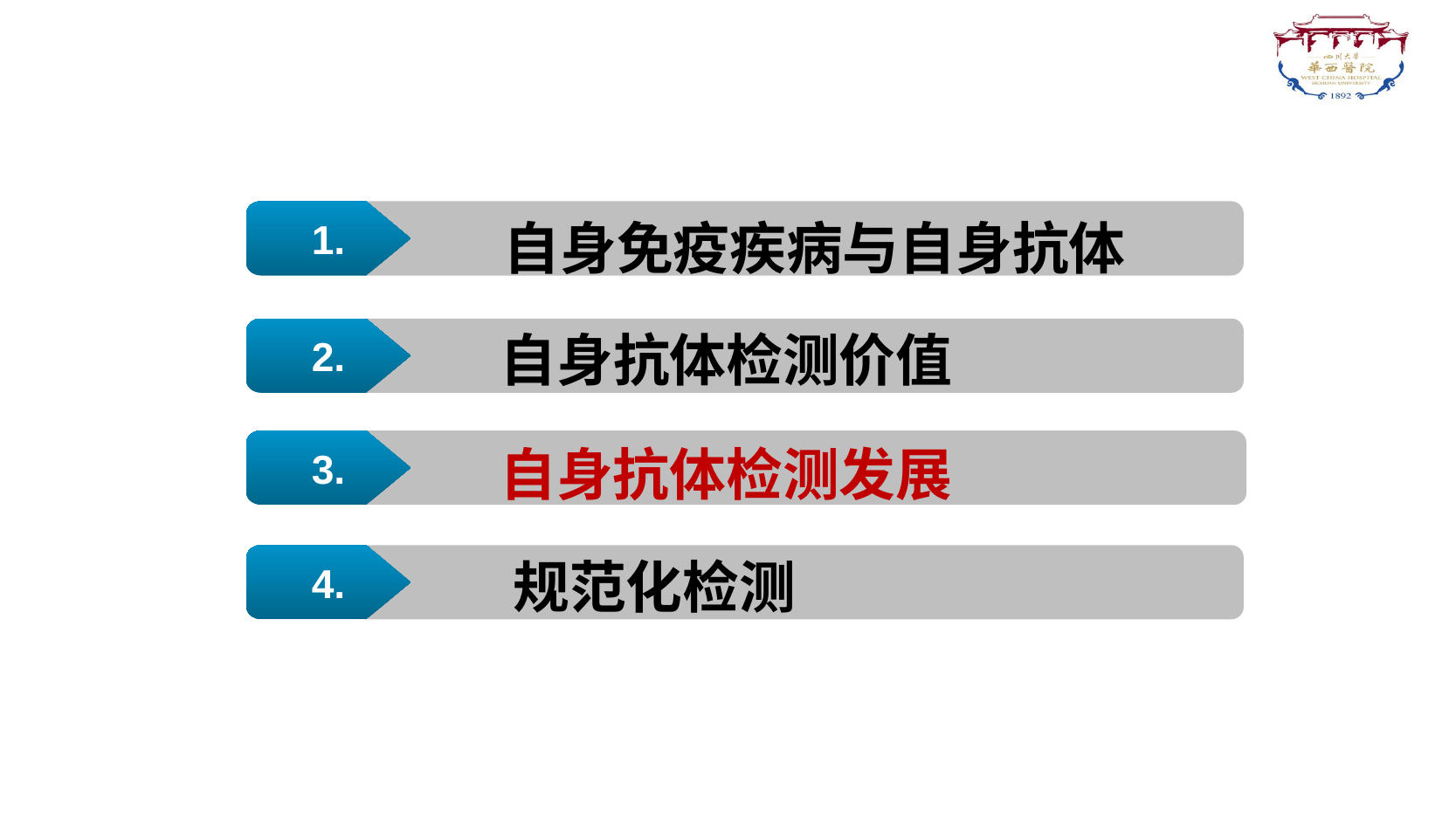

1.

自身免疫疾病与自身抗体
自身抗体检测价值
2.

3.

自身抗体检测发展
4.

规范化检测